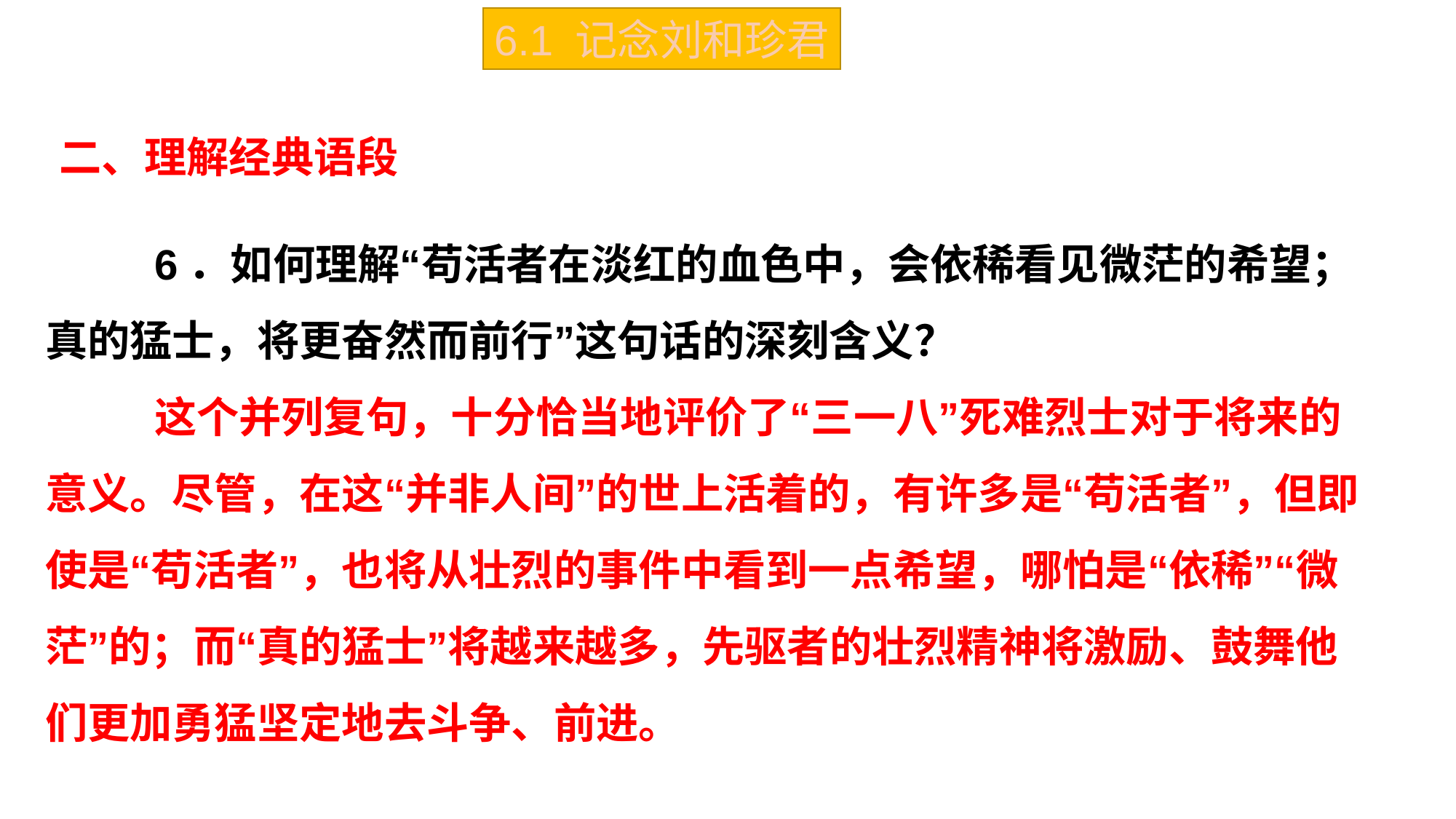

6.1 记念刘和珍君
二、理解经典语段

	6．如何理解“苟活者在淡红的血色中，会依稀看见微茫的希望；真的猛士，将更奋然而前行”这句话的深刻含义？
	这个并列复句，十分恰当地评价了“三一八”死难烈士对于将来的意义。尽管，在这“并非人间”的世上活着的，有许多是“苟活者”，但即使是“苟活者”，也将从壮烈的事件中看到一点希望，哪怕是“依稀”“微茫”的；而“真的猛士”将越来越多，先驱者的壮烈精神将激励、鼓舞他们更加勇猛坚定地去斗争、前进。